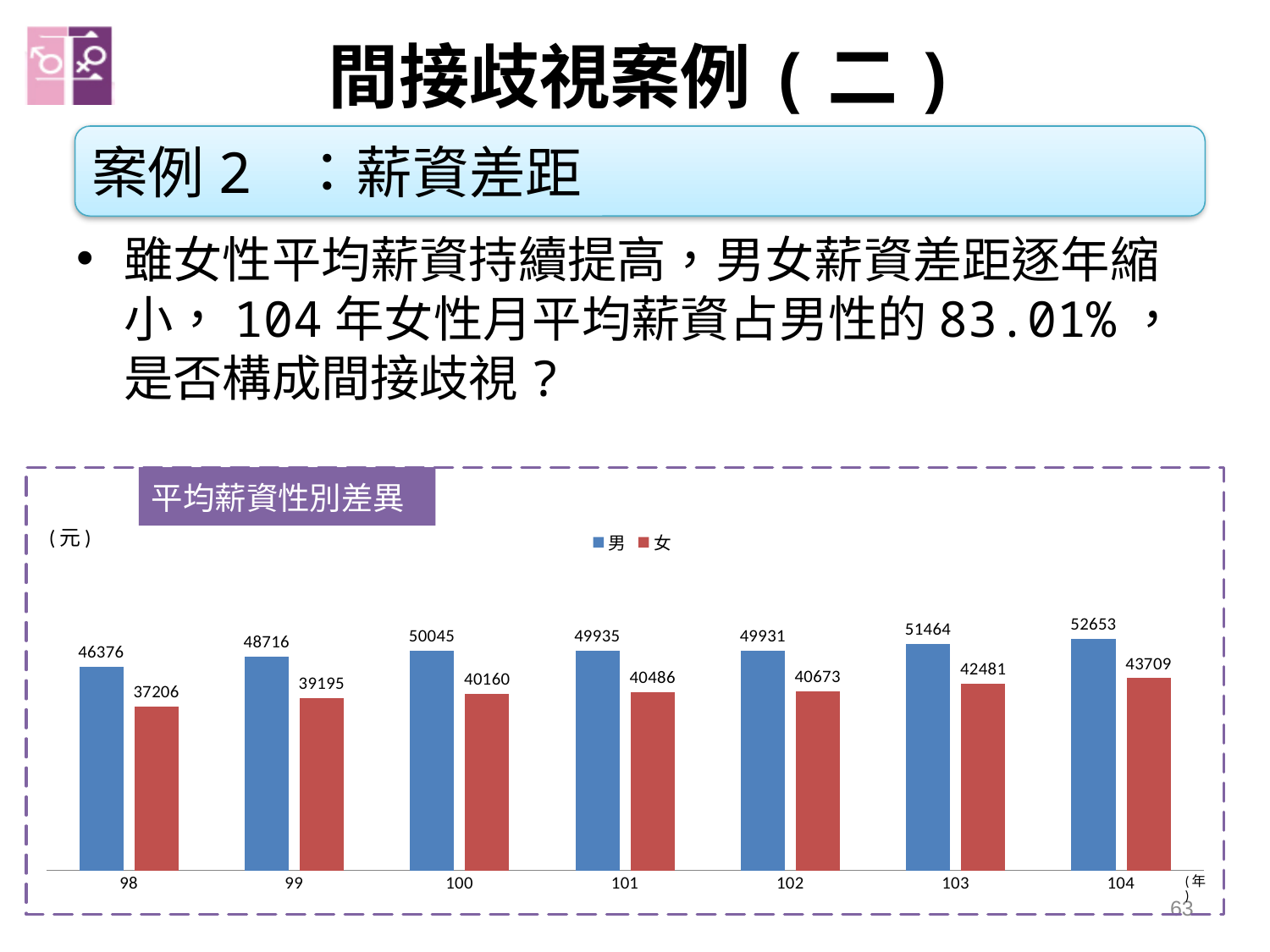

間接歧視案例(二)
#
案例2 ：薪資差距
雖女性平均薪資持續提高，男女薪資差距逐年縮小，104年女性月平均薪資占男性的83.01%，是否構成間接歧視?

### Chart

| Category | 男 | 女 |
|---|---|---|
| 98 | 46376.0 | 37206.0 |
| 99 | 48716.0 | 39195.0 |
| 100 | 50045.0 | 40160.0 |
| 101 | 49935.0 | 40486.0 |
| 102 | 49931.0 | 40673.0 |
| 103 | 51464.0 | 42481.0 |
| 104 | 52653.0 | 43709.0 |
63